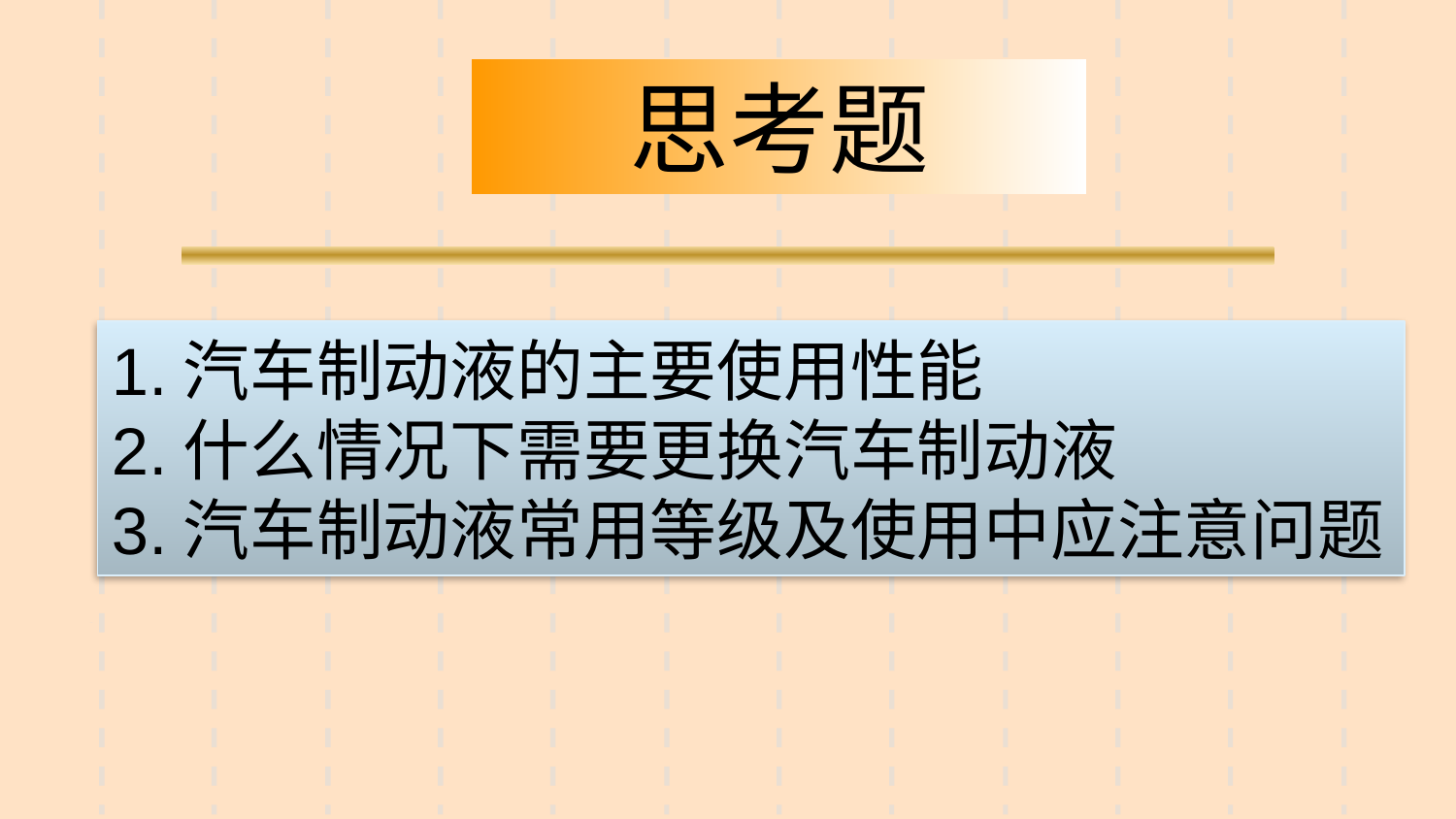

思考题

1.汽车制动液的主要使用性能
2.什么情况下需要更换汽车制动液
3.汽车制动液常用等级及使用中应注意问题